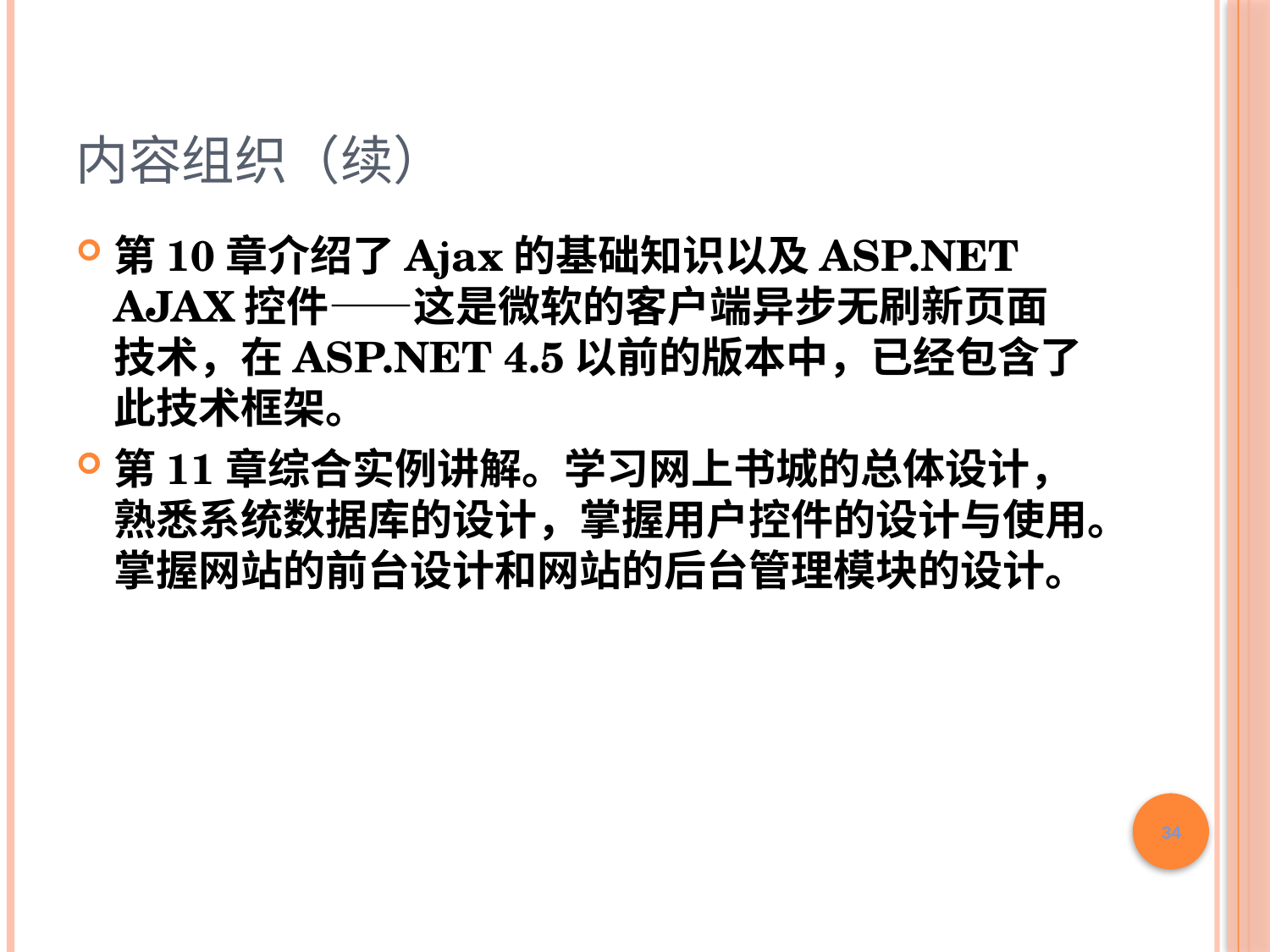

# 内容组织（续）
第10章介绍了Ajax的基础知识以及ASP.NET AJAX控件——这是微软的客户端异步无刷新页面技术，在ASP.NET 4.5以前的版本中，已经包含了此技术框架。
第11章综合实例讲解。学习网上书城的总体设计，熟悉系统数据库的设计，掌握用户控件的设计与使用。掌握网站的前台设计和网站的后台管理模块的设计。

34